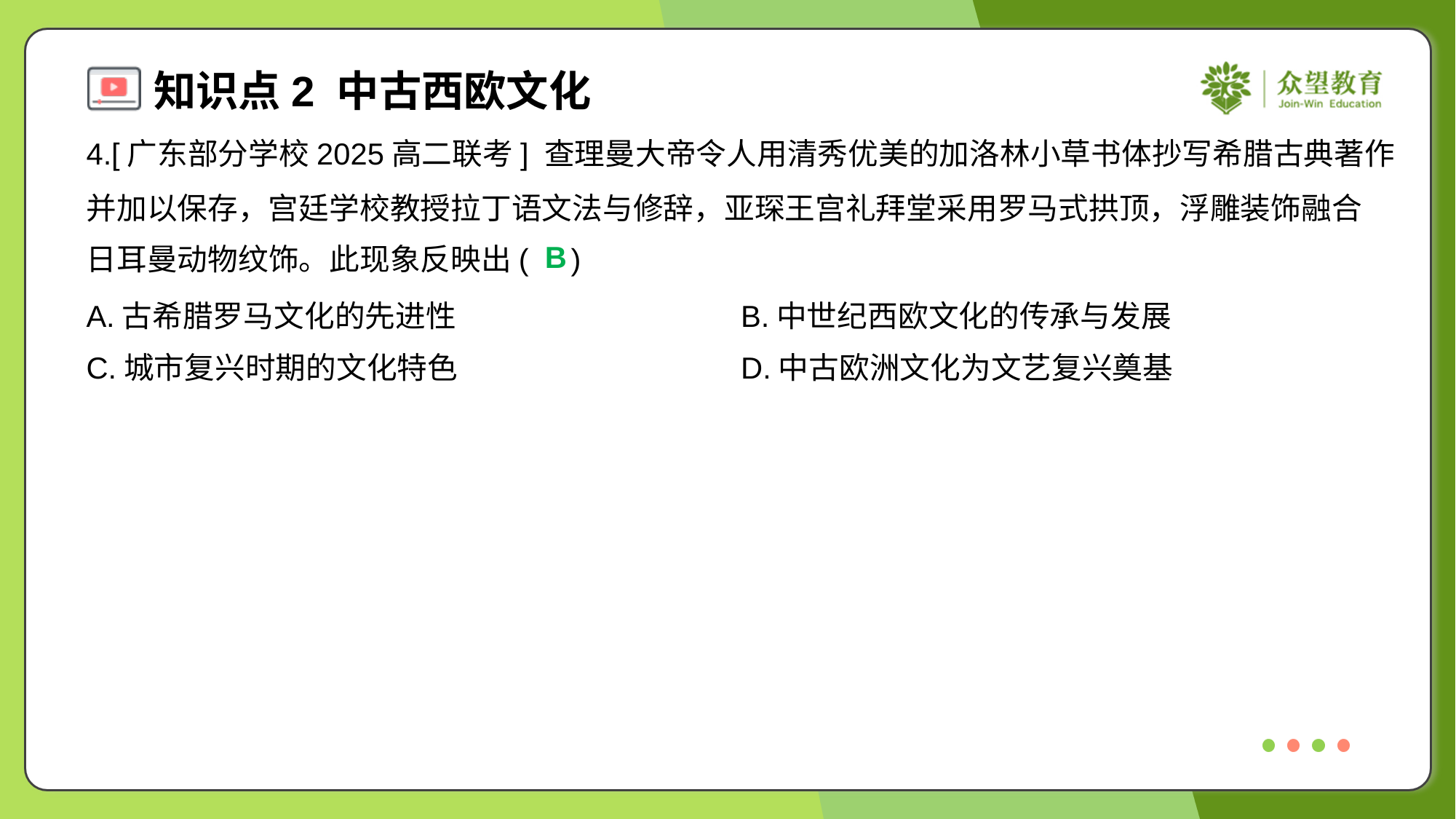

4.[广东部分学校2025高二联考] 查理曼大帝令人用清秀优美的加洛林小草书体抄写希腊古典著作
并加以保存，宫廷学校教授拉丁语文法与修辞，亚琛王宫礼拜堂采用罗马式拱顶，浮雕装饰融合
日耳曼动物纹饰。此现象反映出(     )
B
A.古希腊罗马文化的先进性	B.中世纪西欧文化的传承与发展
C.城市复兴时期的文化特色	D.中古欧洲文化为文艺复兴奠基